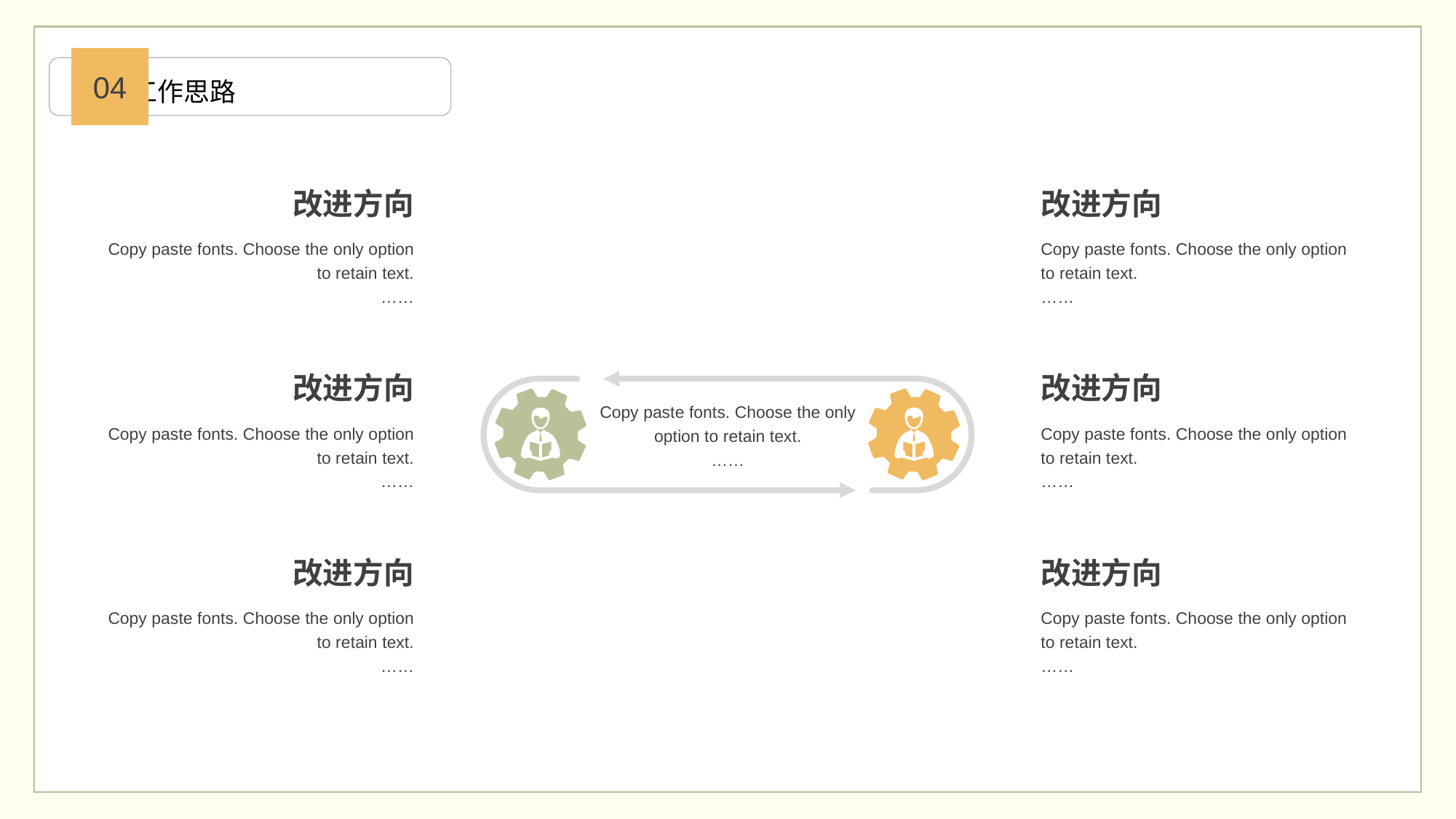

04
           工作思路
改进方向
Copy paste fonts. Choose the only option to retain text.
……
改进方向
Copy paste fonts. Choose the only option to retain text.
……
改进方向
Copy paste fonts. Choose the only option to retain text.
……
改进方向
Copy paste fonts. Choose the only option to retain text.
……

Copy paste fonts. Choose the only option to retain text.
……
改进方向
Copy paste fonts. Choose the only option to retain text.
……
改进方向
Copy paste fonts. Choose the only option to retain text.
……